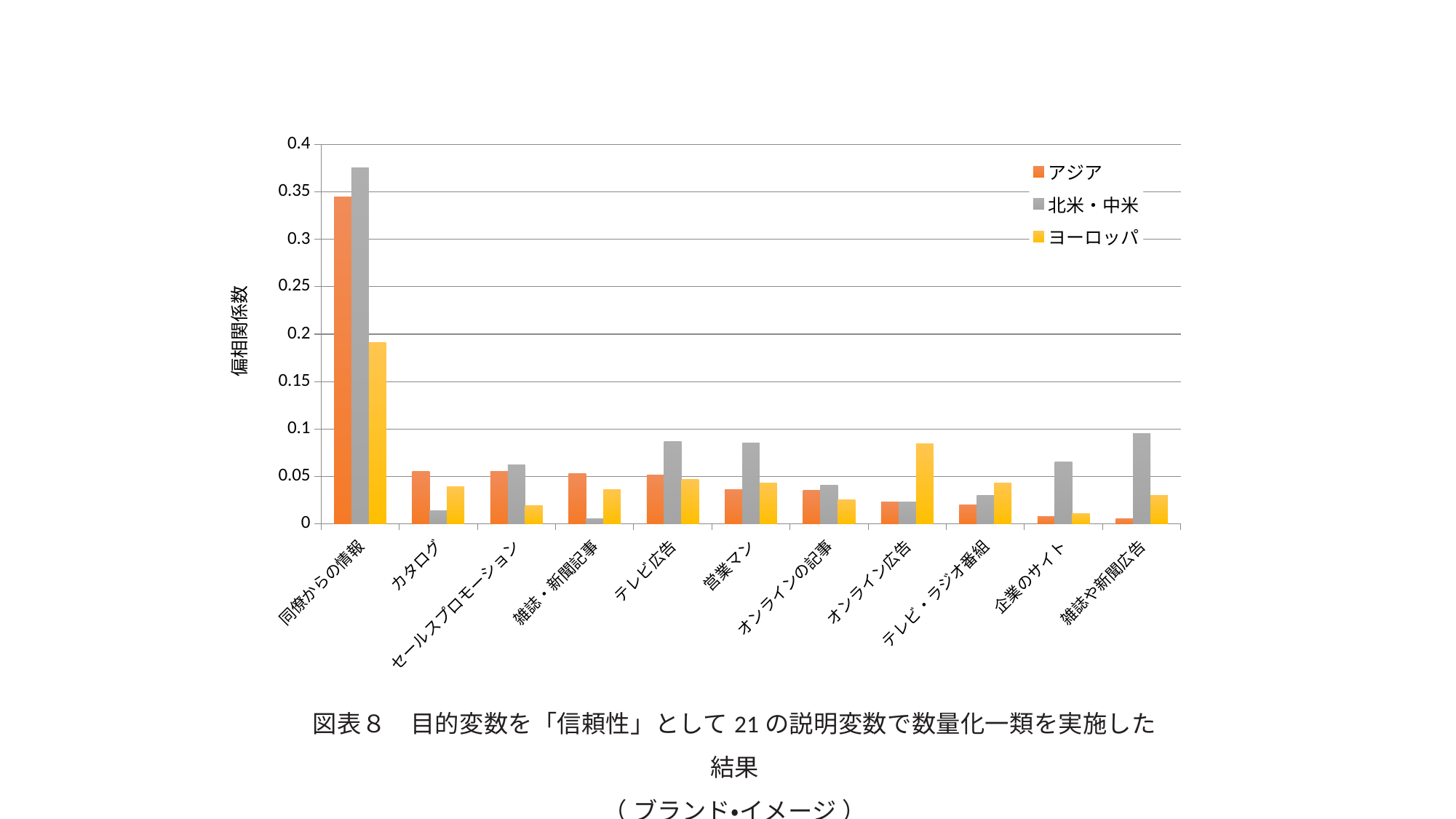

### Chart

| Category | アジア | 北米・中米 | ヨーロッパ |
|---|---|---|---|
| 同僚からの情報 | 0.345 | 0.375 | 0.191 |
| カタログ | 0.055 | 0.014 | 0.039 |
| セールスプロモーション | 0.055 | 0.062 | 0.019 |
| 雑誌・新聞記事 | 0.053 | 0.005 | 0.036 |
| テレビ広告 | 0.051 | 0.087 | 0.047 |
| 営業マン | 0.036 | 0.085 | 0.043 |
| オンラインの記事 | 0.035 | 0.041 | 0.025 |
| オンライン広告 | 0.023 | 0.023 | 0.084 |
| テレビ・ラジオ番組 | 0.02 | 0.03 | 0.043 |
| 企業のサイト | 0.008 | 0.065 | 0.011 |
| 雑誌や新聞広告 | 0.005 | 0.095 | 0.03 |
偏相関係数
図表８　目的変数を「信頼性」として21の説明変数で数量化一類を実施した結果
（ ブランド・イメージ ）